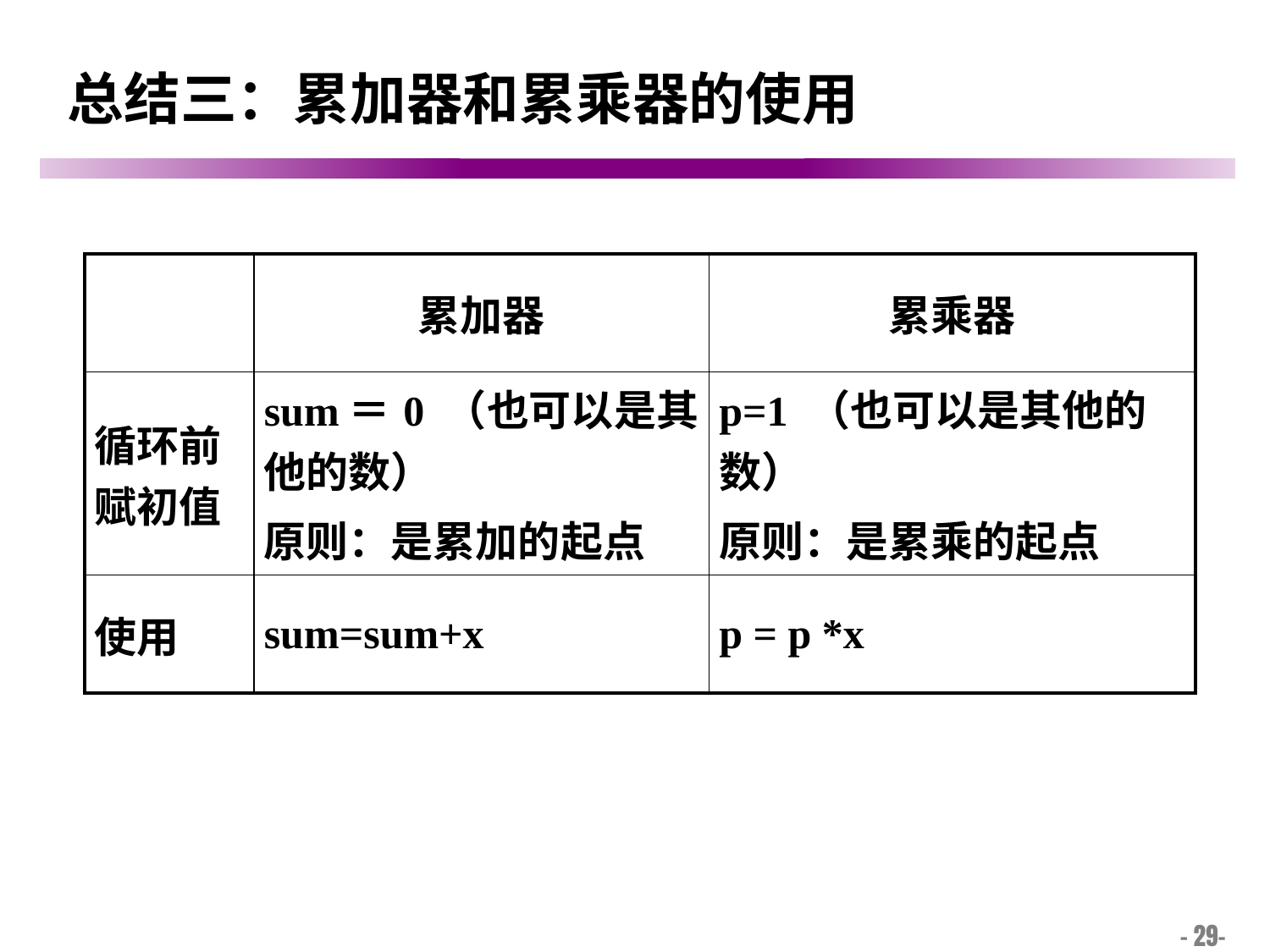

# 总结三：累加器和累乘器的使用
|  | 累加器 | 累乘器 |
| --- | --- | --- |
| 循环前赋初值 | sum＝0 （也可以是其他的数） 原则：是累加的起点 | p=1 （也可以是其他的数） 原则：是累乘的起点 |
| 使用 | sum=sum+x | p = p \*x |
 - 29-